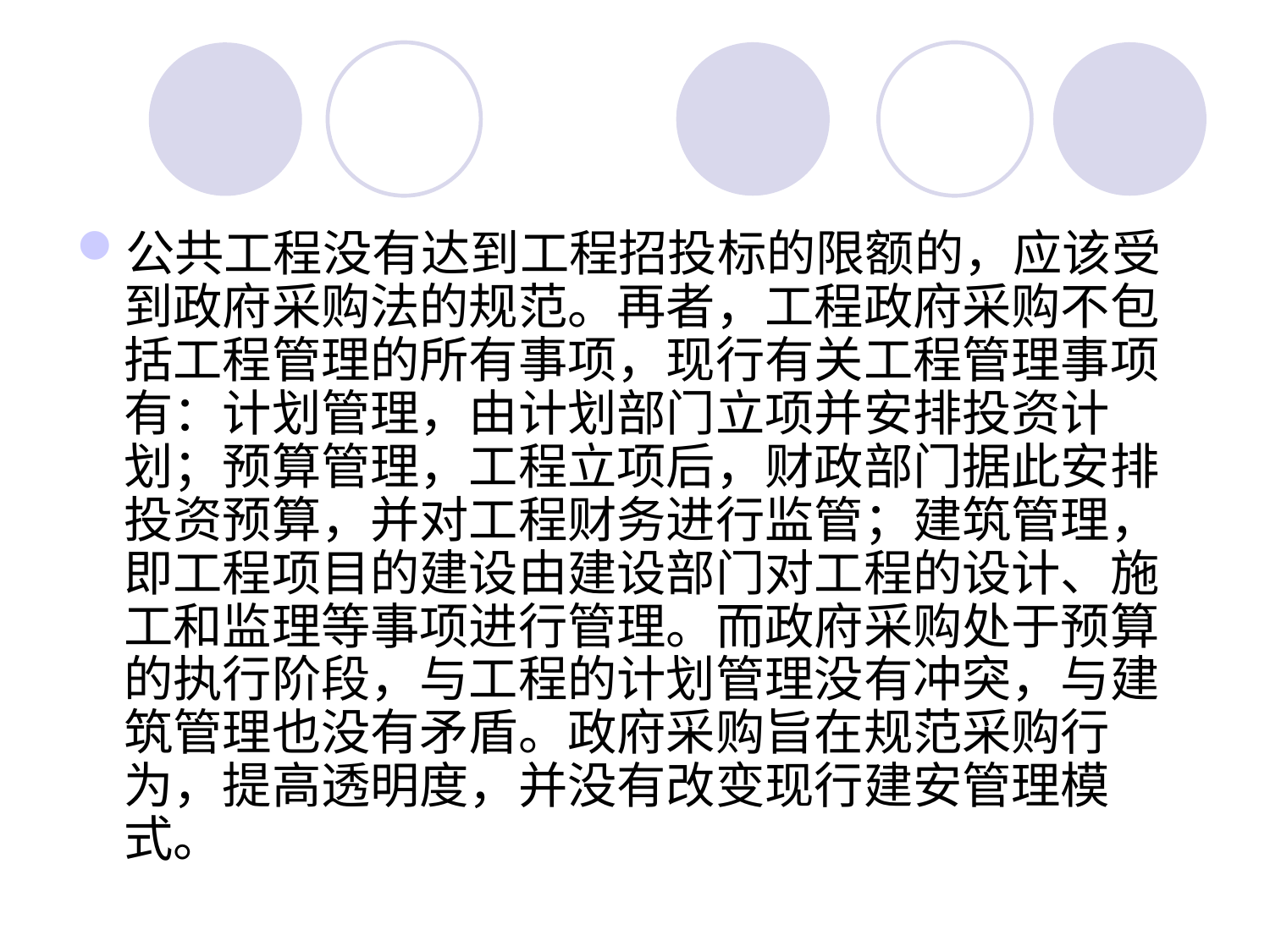

#
公共工程没有达到工程招投标的限额的，应该受到政府采购法的规范。再者，工程政府采购不包括工程管理的所有事项，现行有关工程管理事项有：计划管理，由计划部门立项并安排投资计划；预算管理，工程立项后，财政部门据此安排投资预算，并对工程财务进行监管；建筑管理，即工程项目的建设由建设部门对工程的设计、施工和监理等事项进行管理。而政府采购处于预算的执行阶段，与工程的计划管理没有冲突，与建筑管理也没有矛盾。政府采购旨在规范采购行为，提高透明度，并没有改变现行建安管理模式。